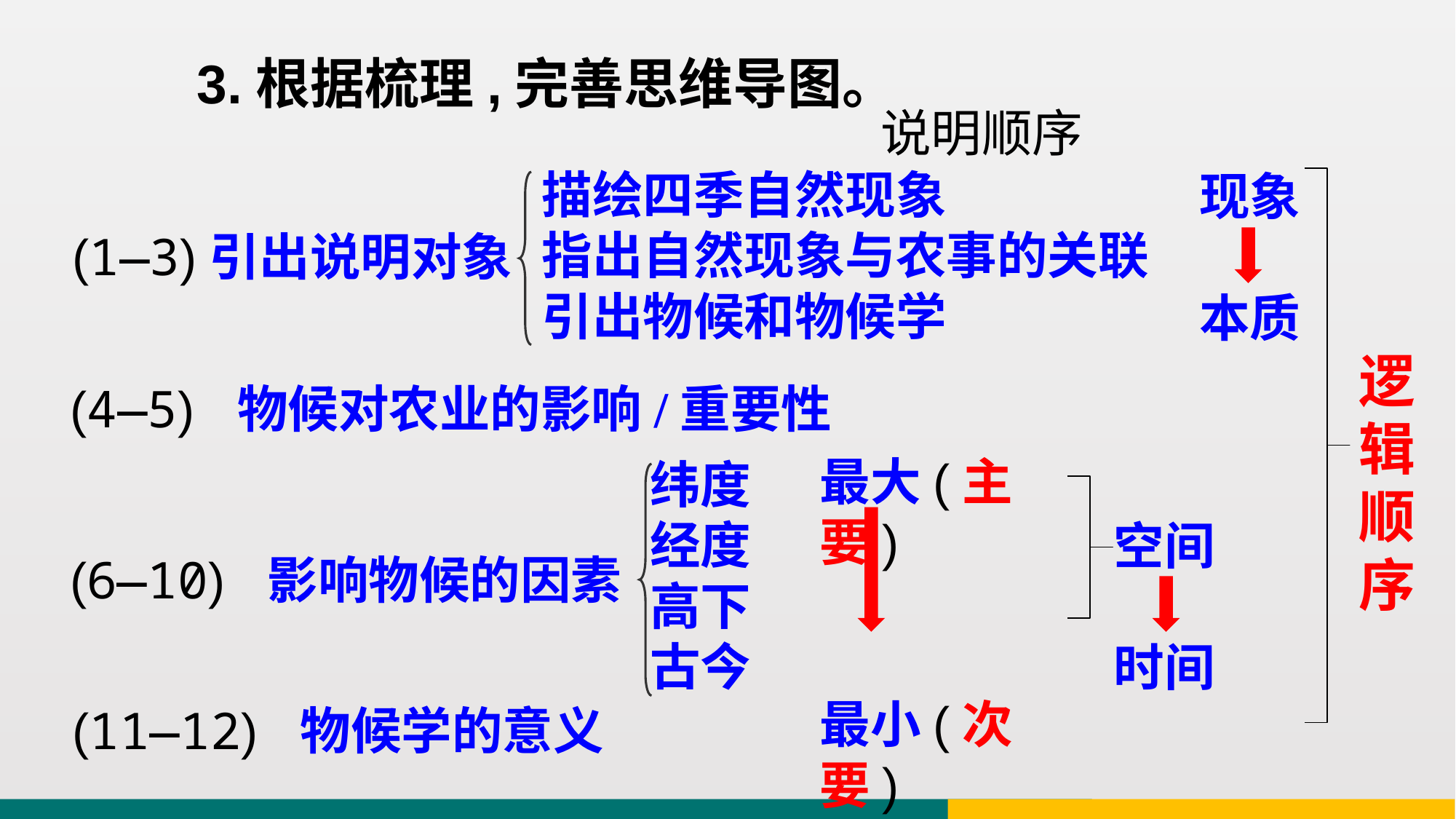

3.根据梳理,完善思维导图。
说明顺序
描绘四季自然现象
指出自然现象与农事的关联
引出物候和物候学
现象

本质

(1—3)引出说明对象

逻辑顺序
(4—5) 物候对农业的影响/重要性

最大(主要)

最小(次要)
纬度
经度
高下
古今

空间

时间
(6—10) 影响物候的因素

(11—12) 物候学的意义